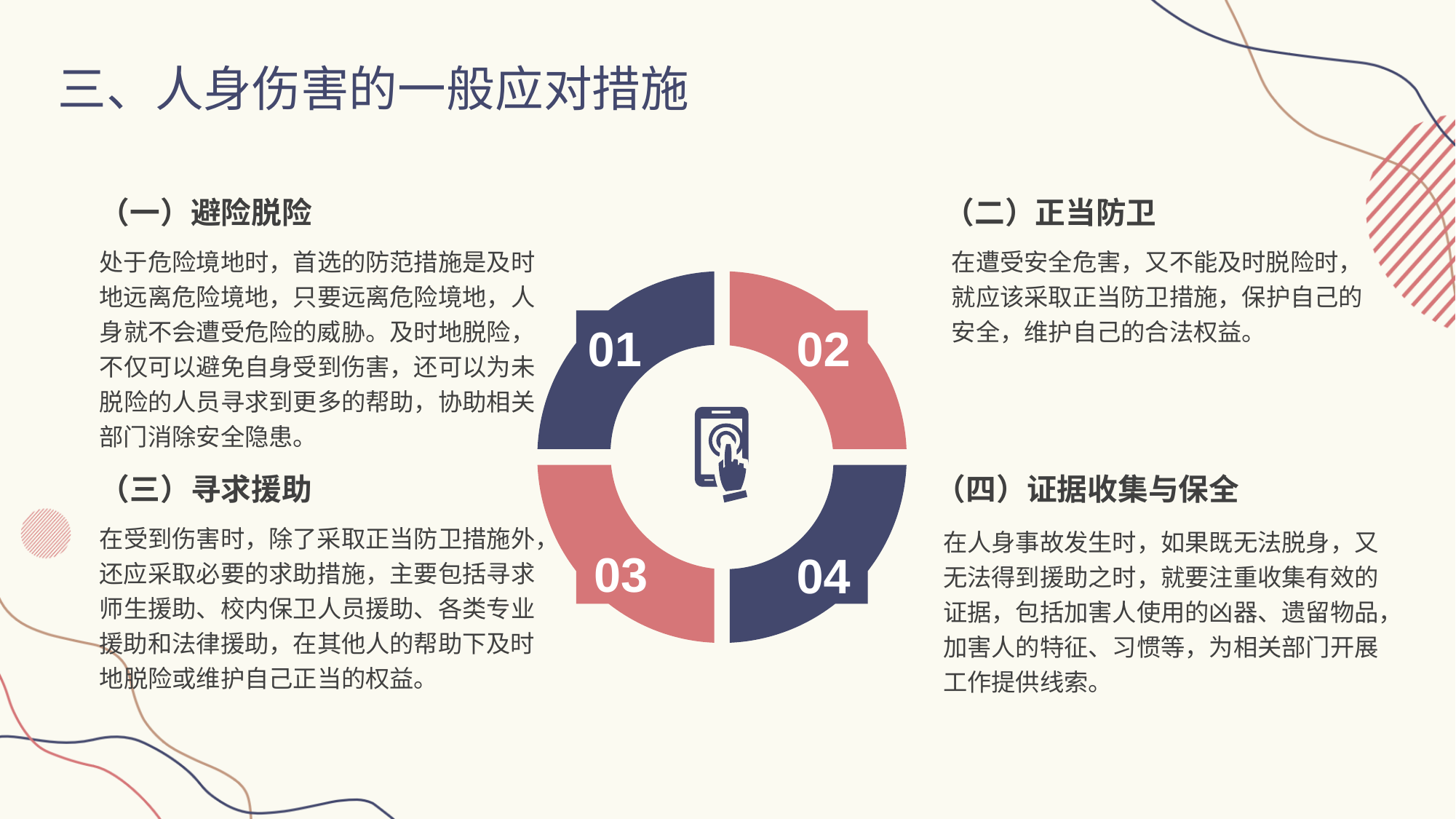

三、人身伤害的一般应对措施
（一）避险脱险
（二）正当防卫
处于危险境地时，首选的防范措施是及时地远离危险境地，只要远离危险境地，人身就不会遭受危险的威胁。及时地脱险，不仅可以避免自身受到伤害，还可以为未脱险的人员寻求到更多的帮助，协助相关部门消除安全隐患。
在遭受安全危害，又不能及时脱险时，就应该采取正当防卫措施，保护自己的安全，维护自己的合法权益。

01
02

（三）寻求援助

（四）证据收集与保全
在受到伤害时，除了采取正当防卫措施外，还应采取必要的求助措施，主要包括寻求师生援助、校内保卫人员援助、各类专业援助和法律援助，在其他人的帮助下及时地脱险或维护自己正当的权益。
在人身事故发生时，如果既无法脱身，又无法得到援助之时，就要注重收集有效的证据，包括加害人使用的凶器、遗留物品，加害人的特征、习惯等，为相关部门开展工作提供线索。
03
04